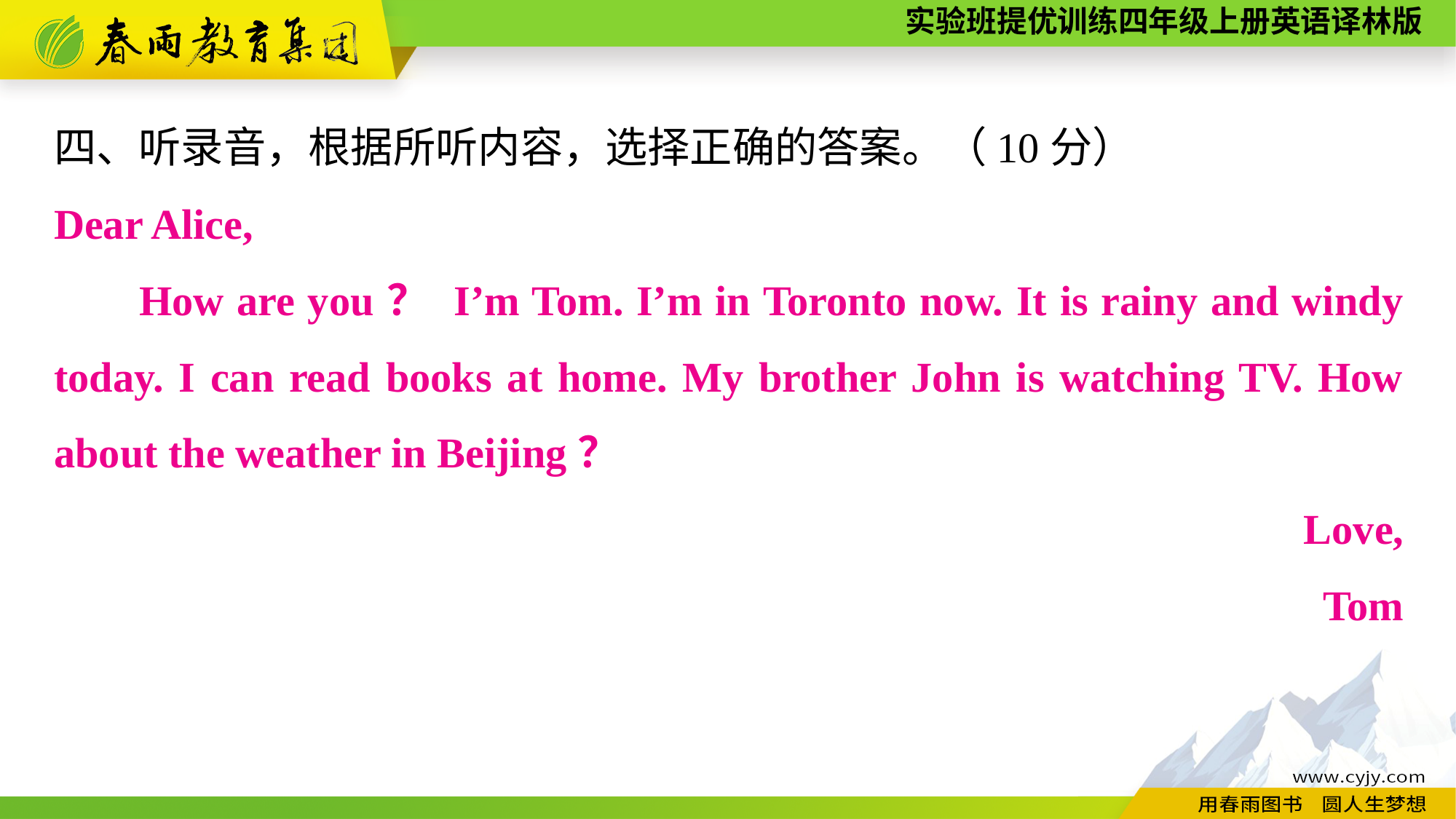

四、听录音，根据所听内容，选择正确的答案。（10分）
Dear Alice,
How are you？ I’m Tom. I’m in Toronto now. It is rainy and windy today. I can read books at home. My brother John is watching TV. How about the weather in Beijing？
Love,
Tom